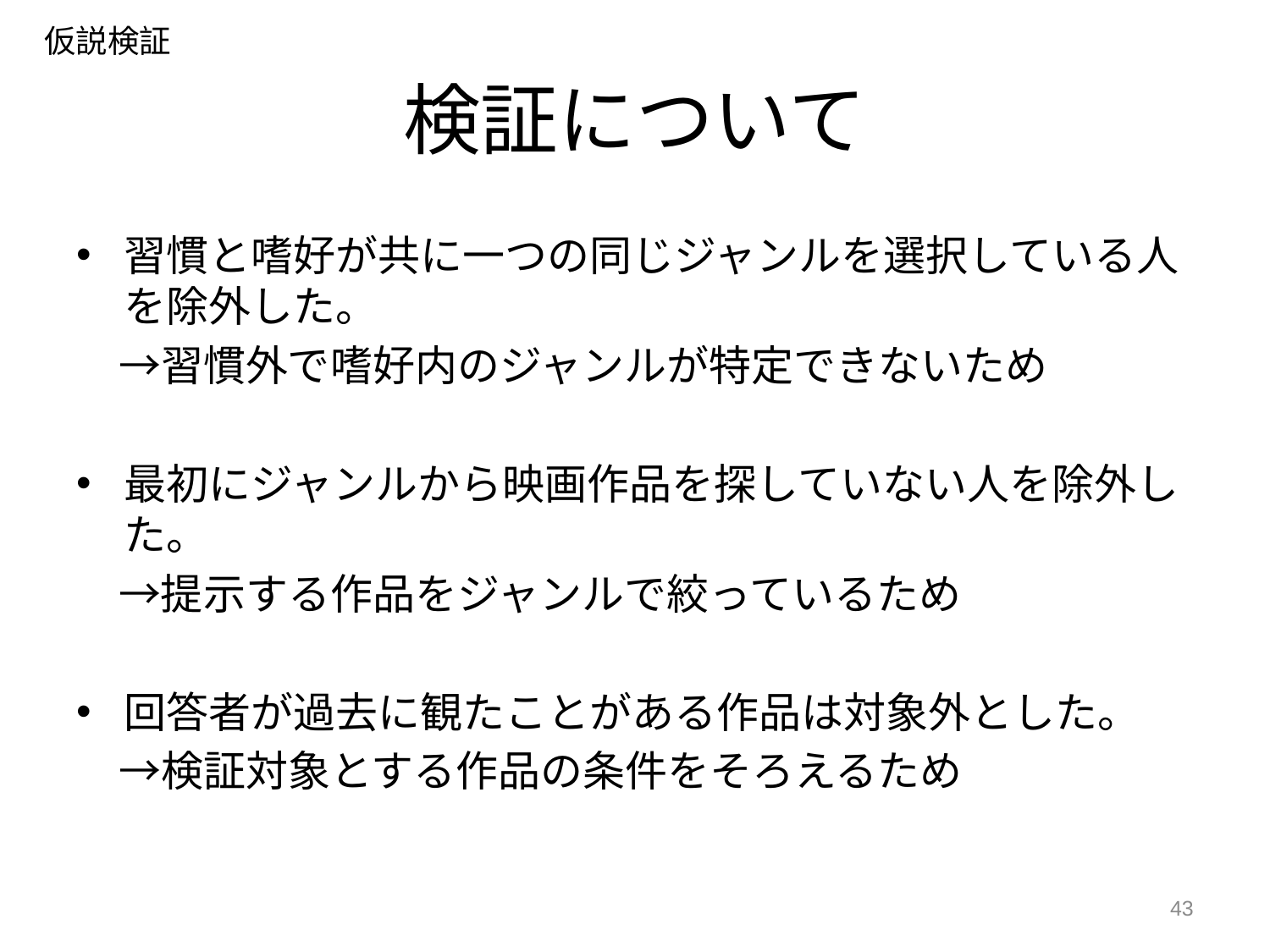

仮説検証
# 検証について
習慣と嗜好が共に一つの同じジャンルを選択している人を除外した。
　→習慣外で嗜好内のジャンルが特定できないため

最初にジャンルから映画作品を探していない人を除外した。
　→提示する作品をジャンルで絞っているため

回答者が過去に観たことがある作品は対象外とした。
　→検証対象とする作品の条件をそろえるため

43